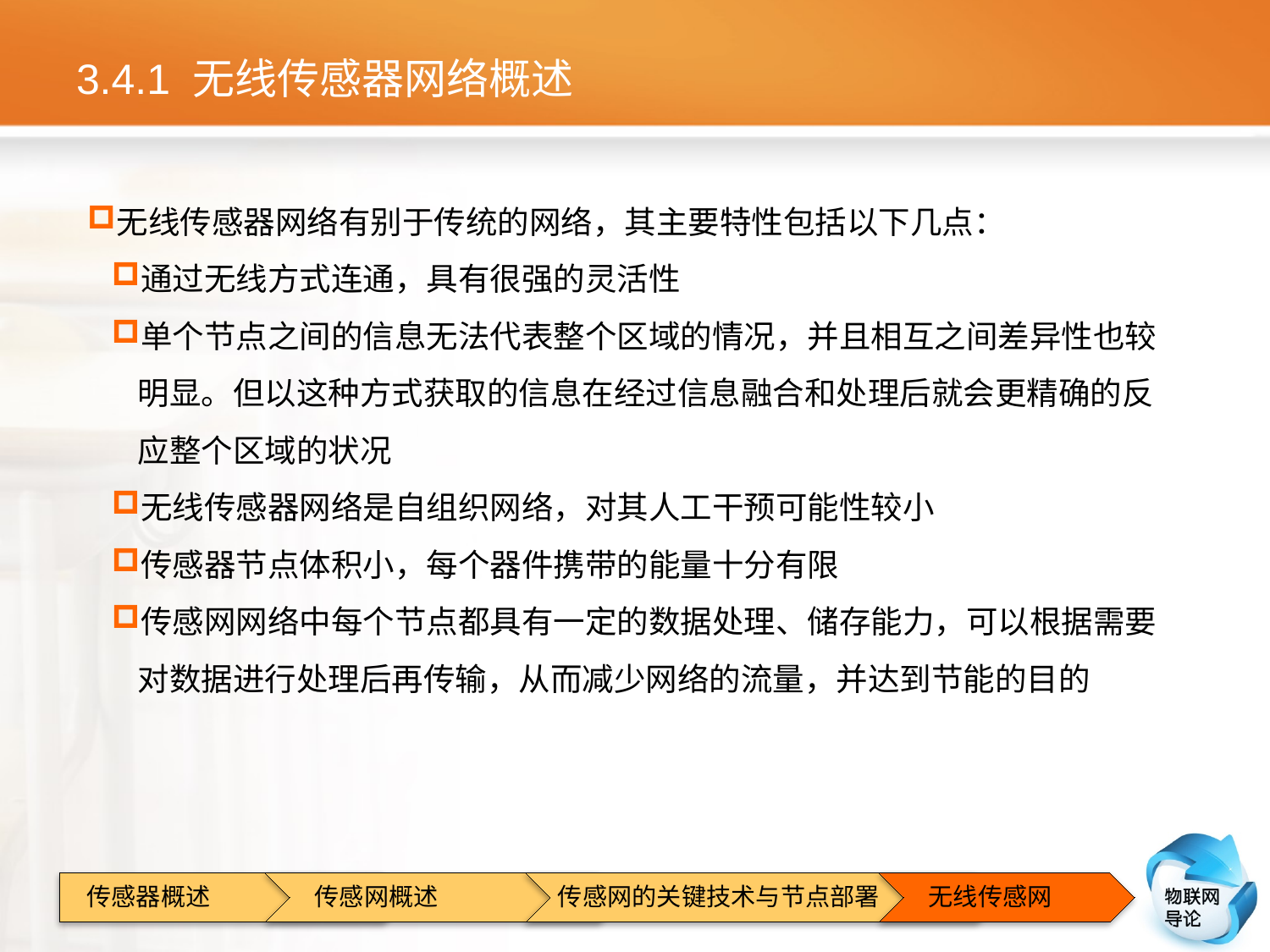

# 3.4.1 无线传感器网络概述
无线传感器网络有别于传统的网络，其主要特性包括以下几点：
通过无线方式连通，具有很强的灵活性
单个节点之间的信息无法代表整个区域的情况，并且相互之间差异性也较明显。但以这种方式获取的信息在经过信息融合和处理后就会更精确的反应整个区域的状况
无线传感器网络是自组织网络，对其人工干预可能性较小
传感器节点体积小，每个器件携带的能量十分有限
传感网网络中每个节点都具有一定的数据处理、储存能力，可以根据需要对数据进行处理后再传输，从而减少网络的流量，并达到节能的目的